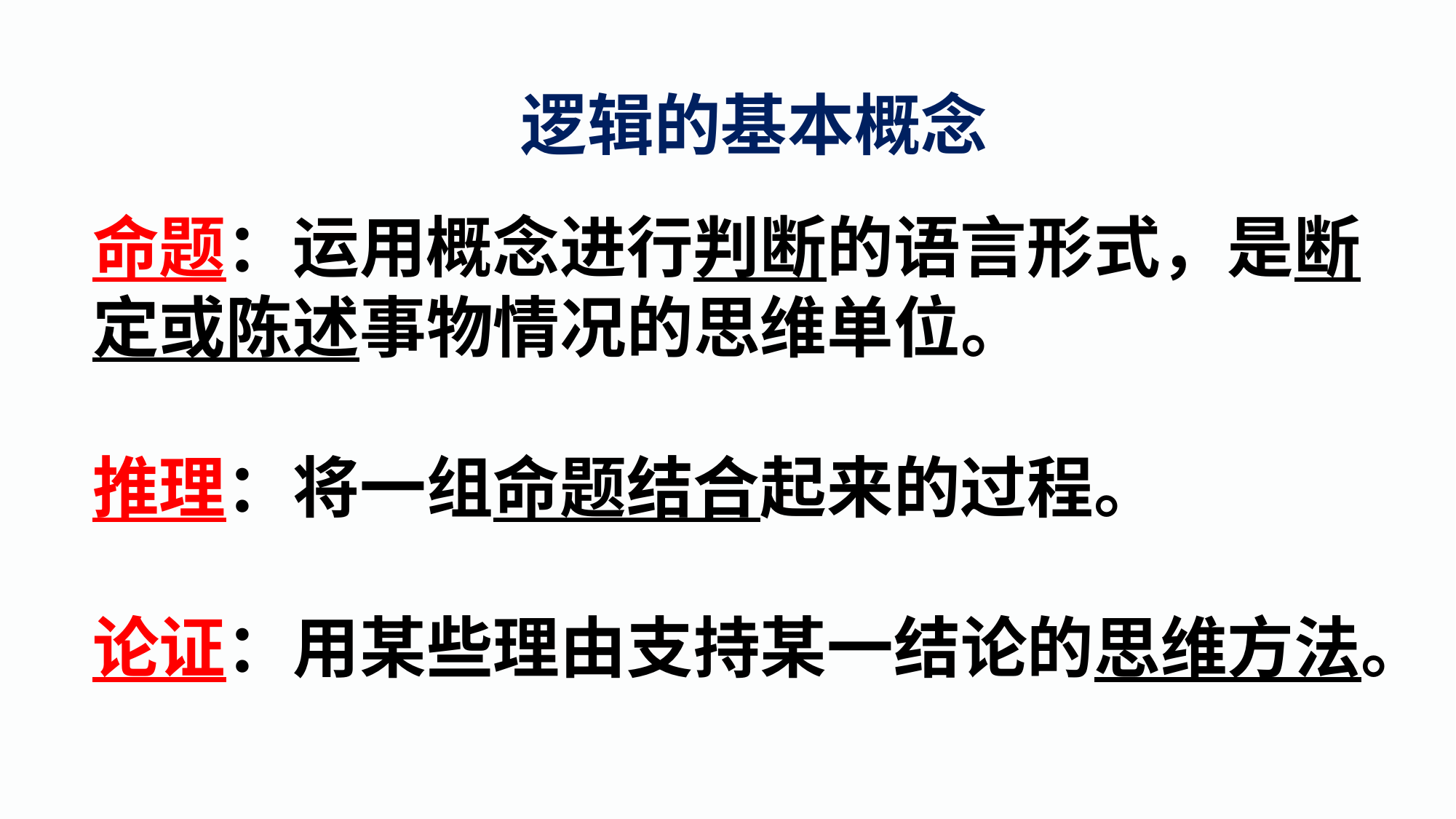

逻辑的基本概念
命题：运用概念进行判断的语言形式，是断定或陈述事物情况的思维单位。

推理：将一组命题结合起来的过程。

论证：用某些理由支持某一结论的思维方法。